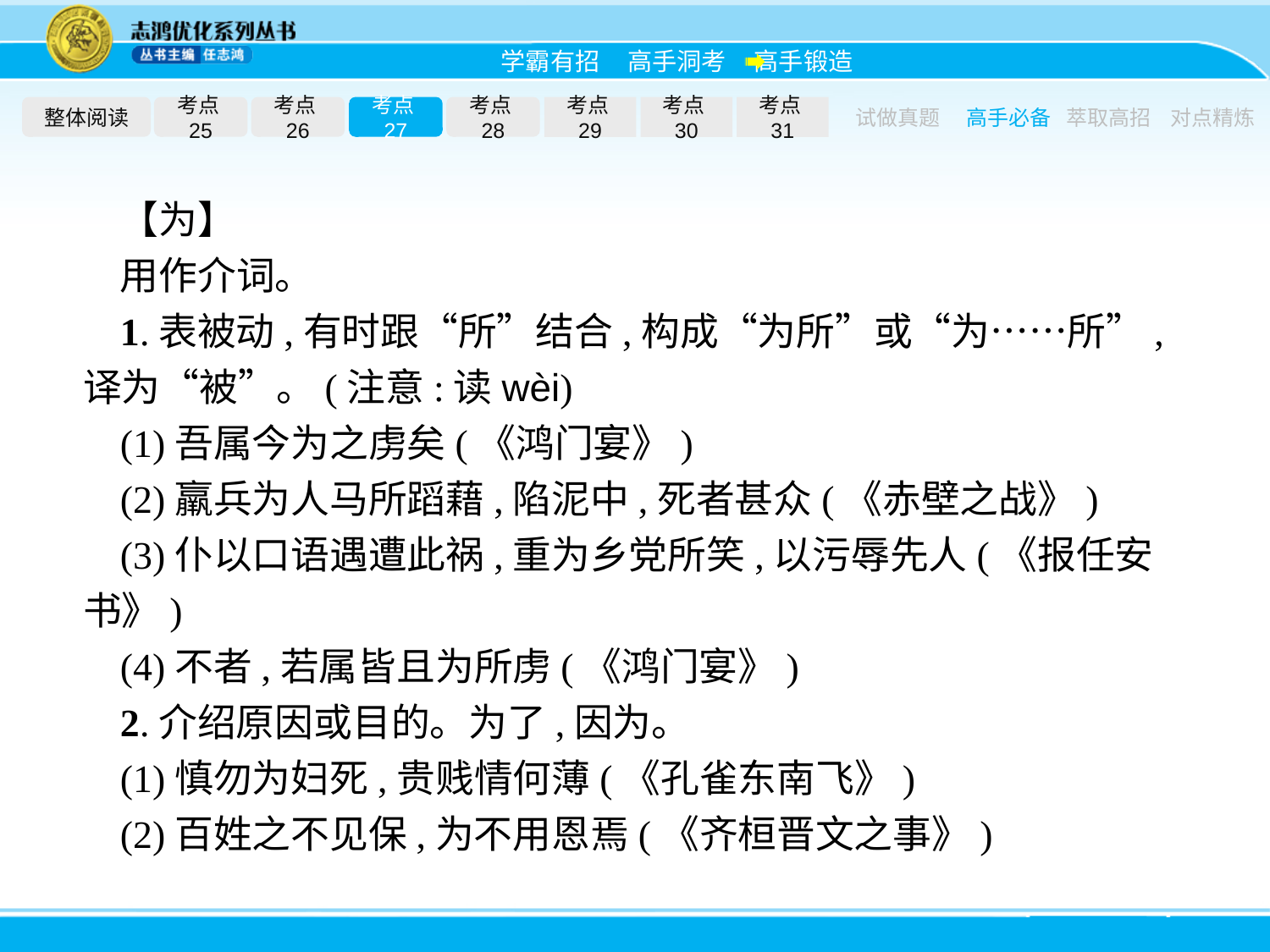

整体阅读
考点25
考点26
考点27
考点28
考点29
考点30
考点31
试做真题
高手必备
萃取高招
对点精炼
【为】
用作介词。
1.表被动,有时跟“所”结合,构成“为所”或“为……所”,译为“被”。(注意:读wèi)
(1)吾属今为之虏矣(《鸿门宴》)
(2)羸兵为人马所蹈藉,陷泥中,死者甚众(《赤壁之战》)
(3)仆以口语遇遭此祸,重为乡党所笑,以污辱先人(《报任安书》)
(4)不者,若属皆且为所虏(《鸿门宴》)
2.介绍原因或目的。为了,因为。
(1)慎勿为妇死,贵贱情何薄(《孔雀东南飞》)
(2)百姓之不见保,为不用恩焉(《齐桓晋文之事》)